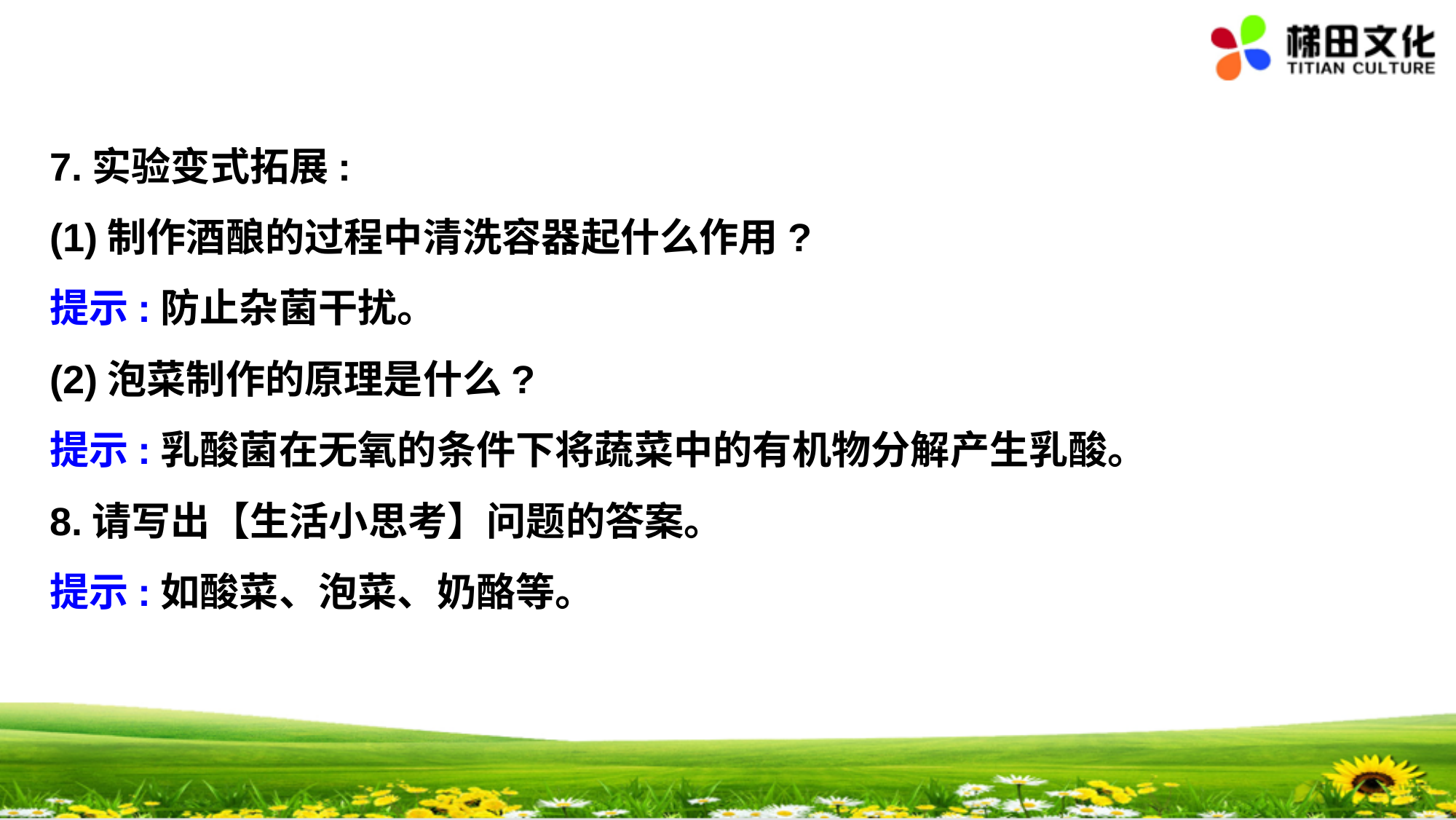

7.实验变式拓展:
(1)制作酒酿的过程中清洗容器起什么作用?
提示:防止杂菌干扰。
(2)泡菜制作的原理是什么?
提示:乳酸菌在无氧的条件下将蔬菜中的有机物分解产生乳酸。
8.请写出【生活小思考】问题的答案。
提示:如酸菜、泡菜、奶酪等。